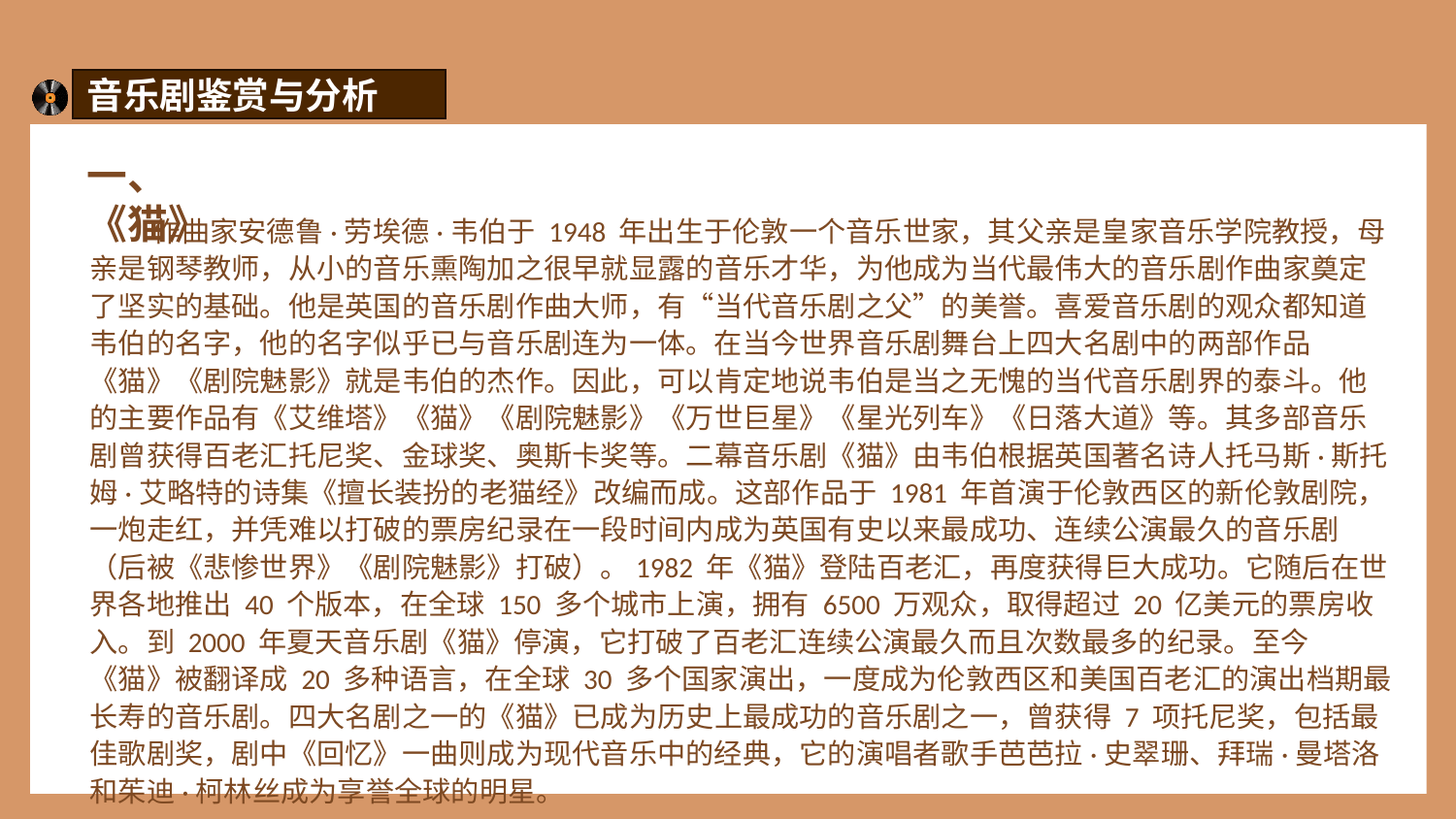

音乐剧鉴赏与分析
一、《猫》
         作曲家安德鲁·劳埃德·韦伯于 1948 年出生于伦敦一个音乐世家，其父亲是皇家音乐学院教授，母亲是钢琴教师，从小的音乐熏陶加之很早就显露的音乐才华，为他成为当代最伟大的音乐剧作曲家奠定了坚实的基础。他是英国的音乐剧作曲大师，有“当代音乐剧之父”的美誉。喜爱音乐剧的观众都知道韦伯的名字，他的名字似乎已与音乐剧连为一体。在当今世界音乐剧舞台上四大名剧中的两部作品《猫》《剧院魅影》就是韦伯的杰作。因此，可以肯定地说韦伯是当之无愧的当代音乐剧界的泰斗。他的主要作品有《艾维塔》《猫》《剧院魅影》《万世巨星》《星光列车》《日落大道》等。其多部音乐剧曾获得百老汇托尼奖、金球奖、奥斯卡奖等。二幕音乐剧《猫》由韦伯根据英国著名诗人托马斯·斯托姆·艾略特的诗集《擅长装扮的老猫经》改编而成。这部作品于 1981 年首演于伦敦西区的新伦敦剧院，一炮走红，并凭难以打破的票房纪录在一段时间内成为英国有史以来最成功、连续公演最久的音乐剧（后被《悲惨世界》《剧院魅影》打破）。1982 年《猫》登陆百老汇，再度获得巨大成功。它随后在世界各地推出 40 个版本，在全球 150 多个城市上演，拥有 6500 万观众，取得超过 20 亿美元的票房收入。到 2000 年夏天音乐剧《猫》停演，它打破了百老汇连续公演最久而且次数最多的纪录。至今《猫》被翻译成 20 多种语言，在全球 30 多个国家演出，一度成为伦敦西区和美国百老汇的演出档期最长寿的音乐剧。四大名剧之一的《猫》已成为历史上最成功的音乐剧之一，曾获得 7 项托尼奖，包括最佳歌剧奖，剧中《回忆》一曲则成为现代音乐中的经典，它的演唱者歌手芭芭拉·史翠珊、拜瑞·曼塔洛和茱迪·柯林丝成为享誉全球的明星。